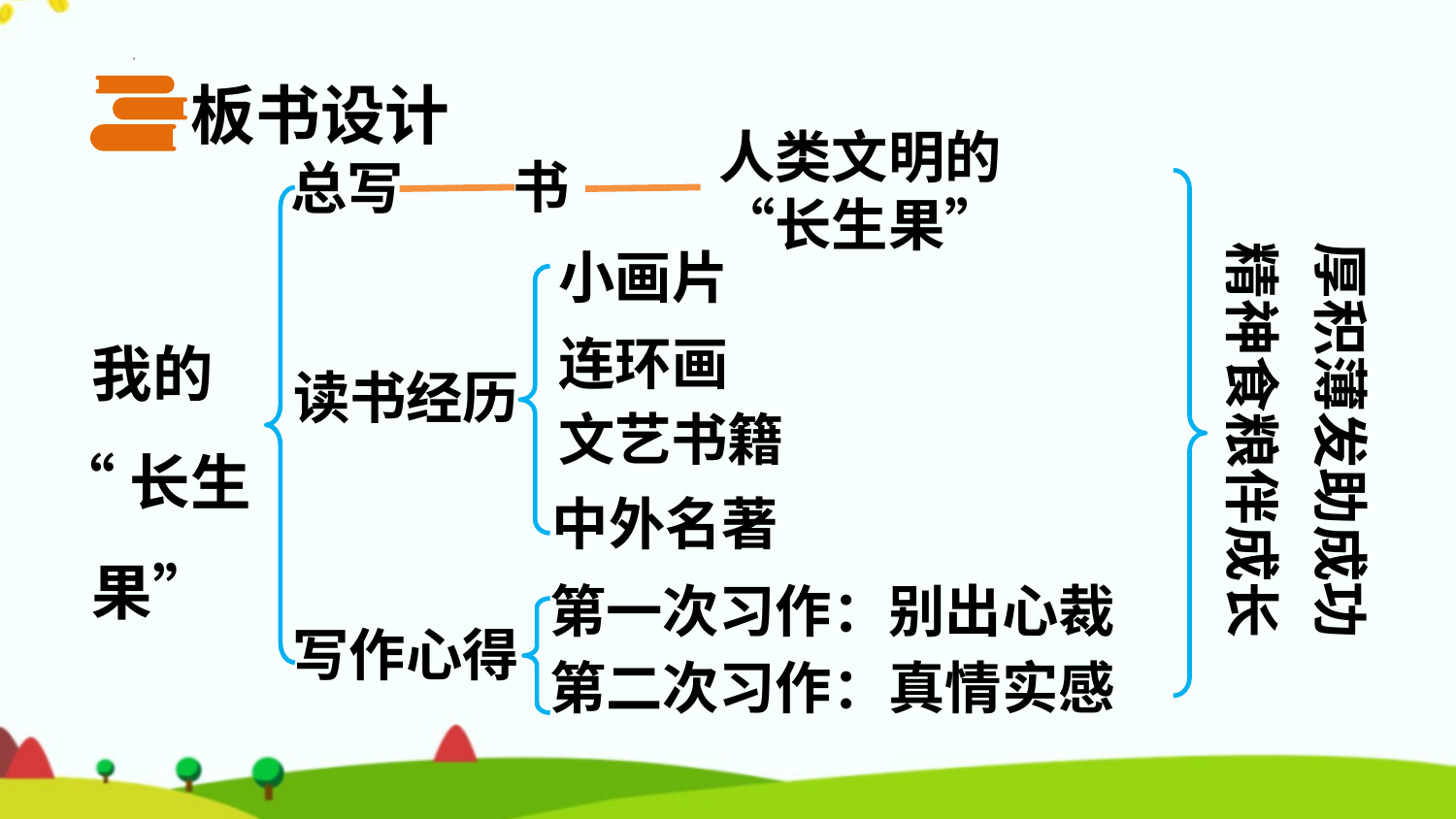

板书设计

人类文明的“长生果”
书
总写

厚积薄发助成功
精神食粮伴成长
小画片

我的
“长生果”
连环画
读书经历
文艺书籍
中外名著
第一次习作：别出心裁

写作心得
第二次习作：真情实感